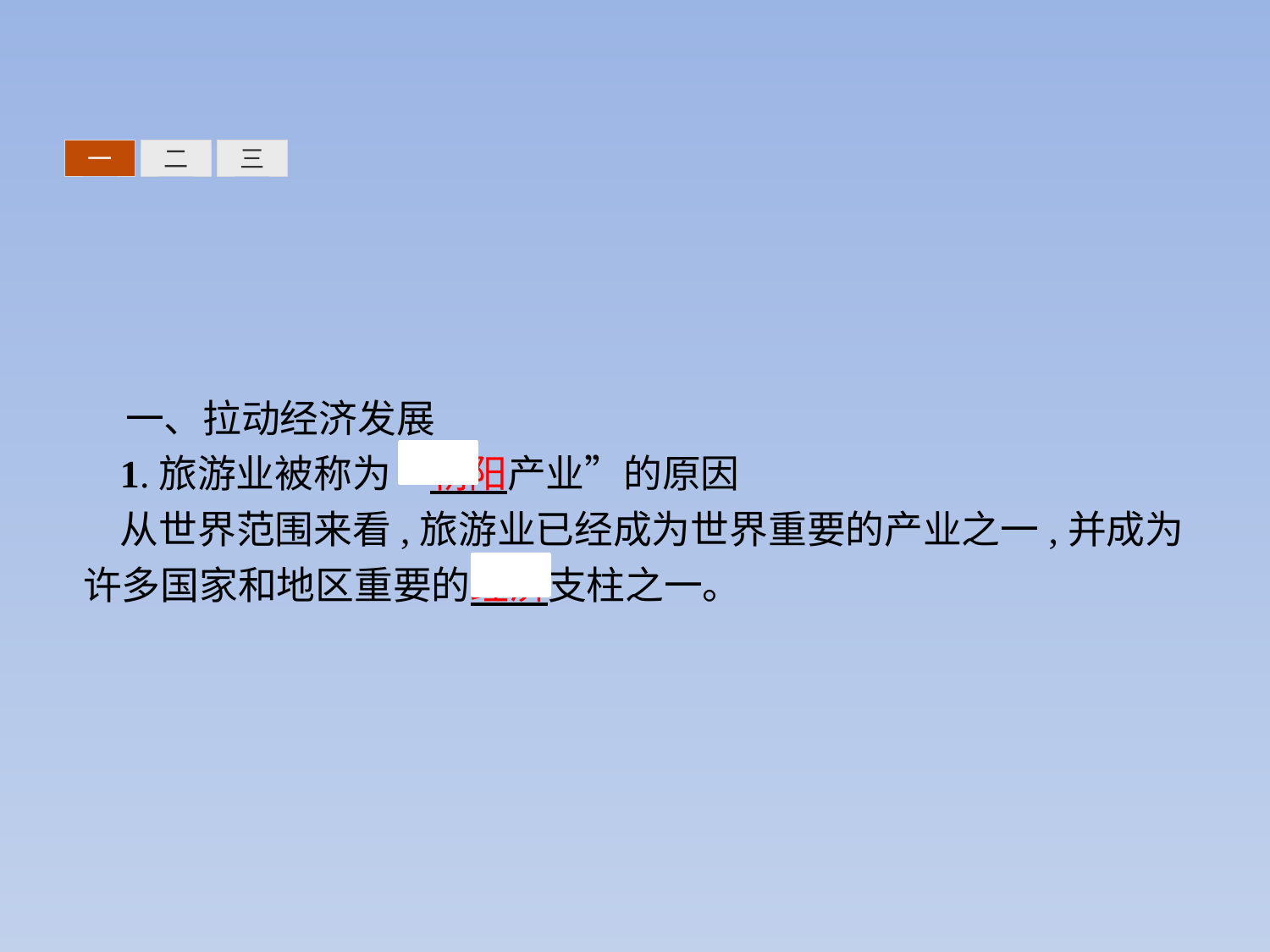

三
一
二
一、拉动经济发展
1.旅游业被称为“朝阳产业”的原因
从世界范围来看,旅游业已经成为世界重要的产业之一,并成为许多国家和地区重要的经济支柱之一。